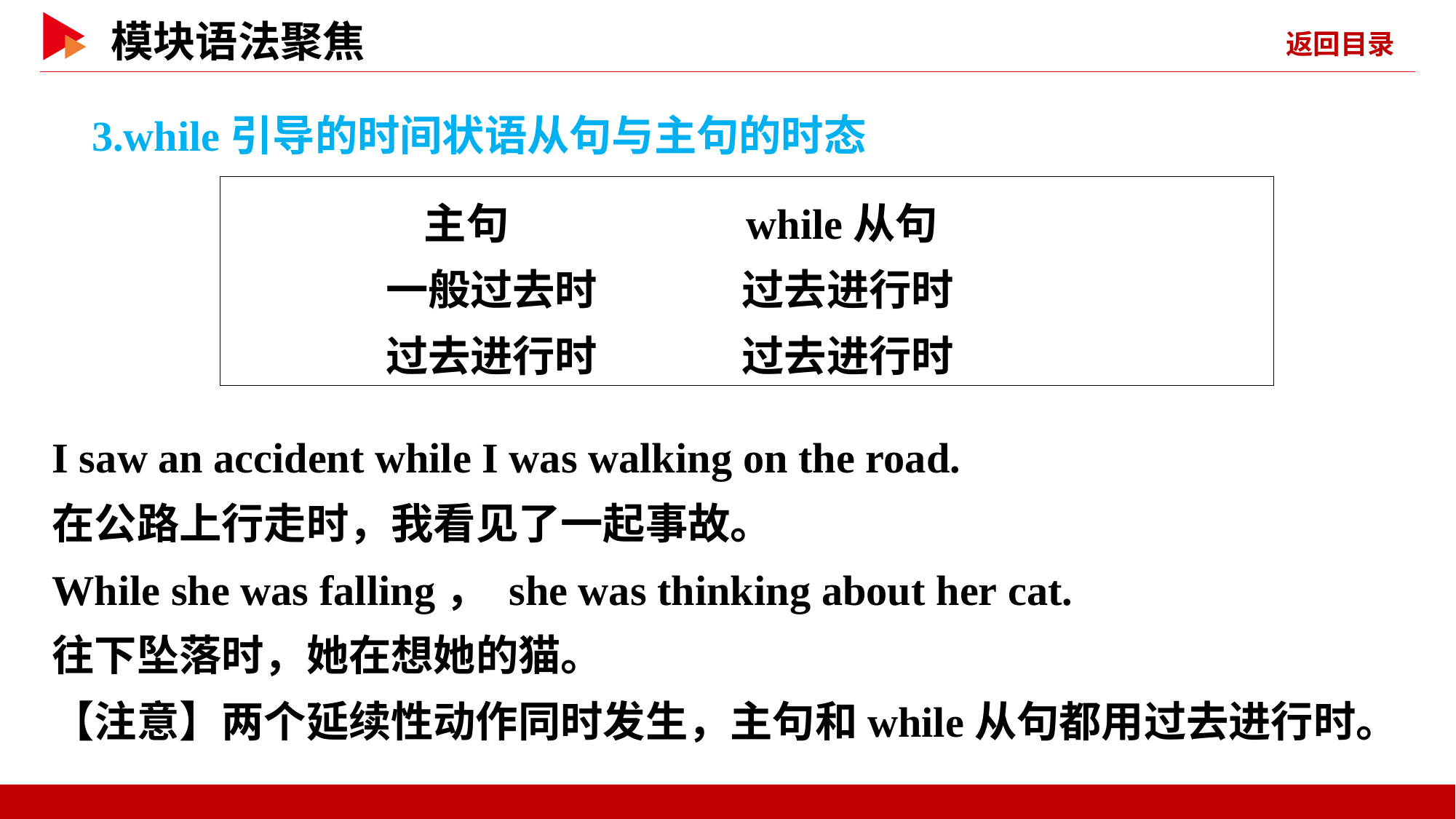

3.while引导的时间状语从句与主句的时态
                   主句　　　　      while从句
               一般过去时               过去进行时
               过去进行时               过去进行时
I saw an accident while I was walking on the road.
在公路上行走时，我看见了一起事故。
While she was falling， she was thinking about her cat.
往下坠落时，她在想她的猫。
【注意】两个延续性动作同时发生，主句和while从句都用过去进行时。